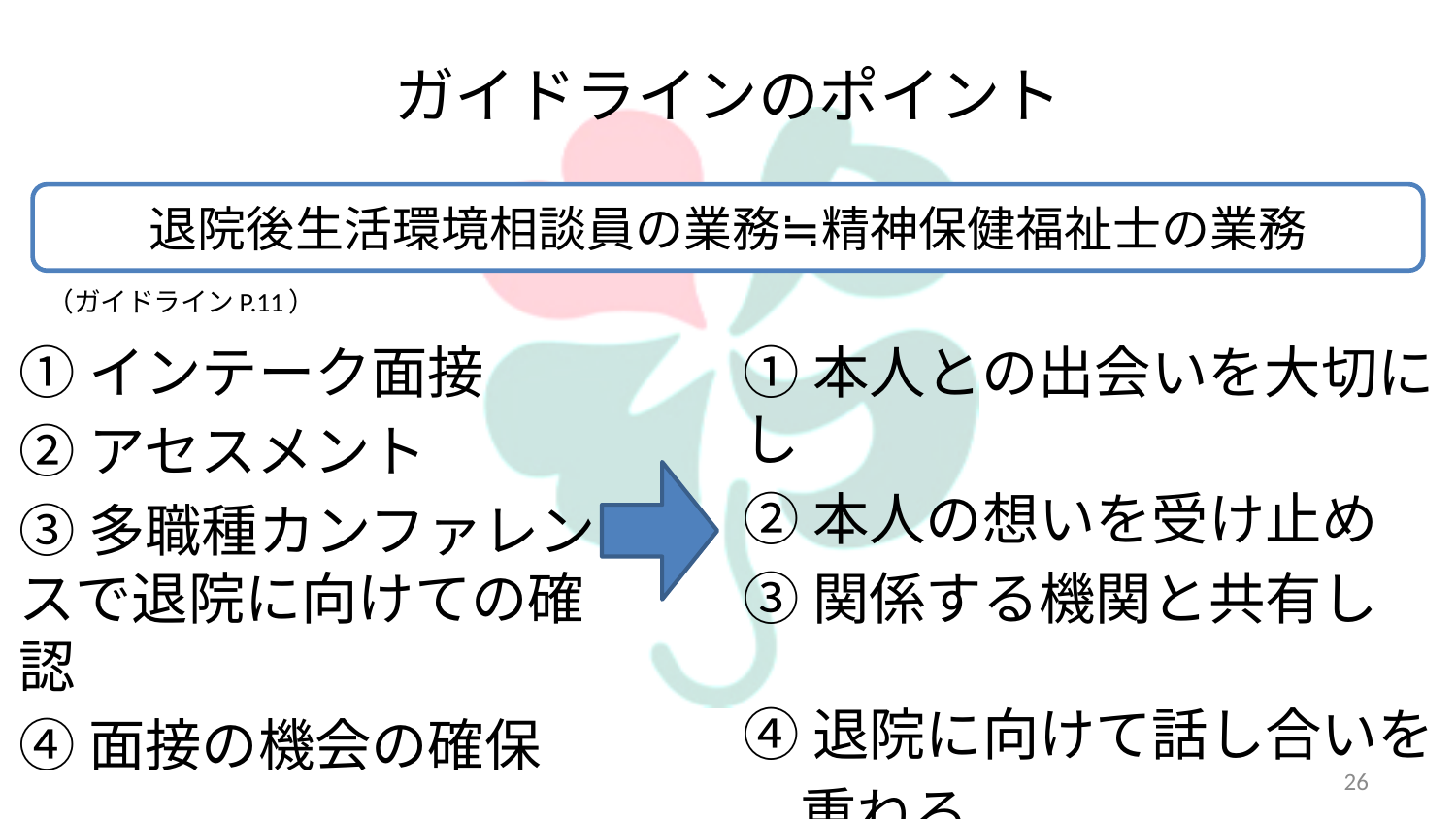

# ガイドラインのポイント

退院後生活環境相談員の業務≒精神保健福祉士の業務
（ガイドラインP.11）
①インテーク面接
②アセスメント
③多職種カンファレンスで退院に向けての確認
④面接の機会の確保
①本人との出会いを大切にし
②本人の想いを受け止め
③関係する機関と共有し

④退院に向けて話し合いを
重ねる

26